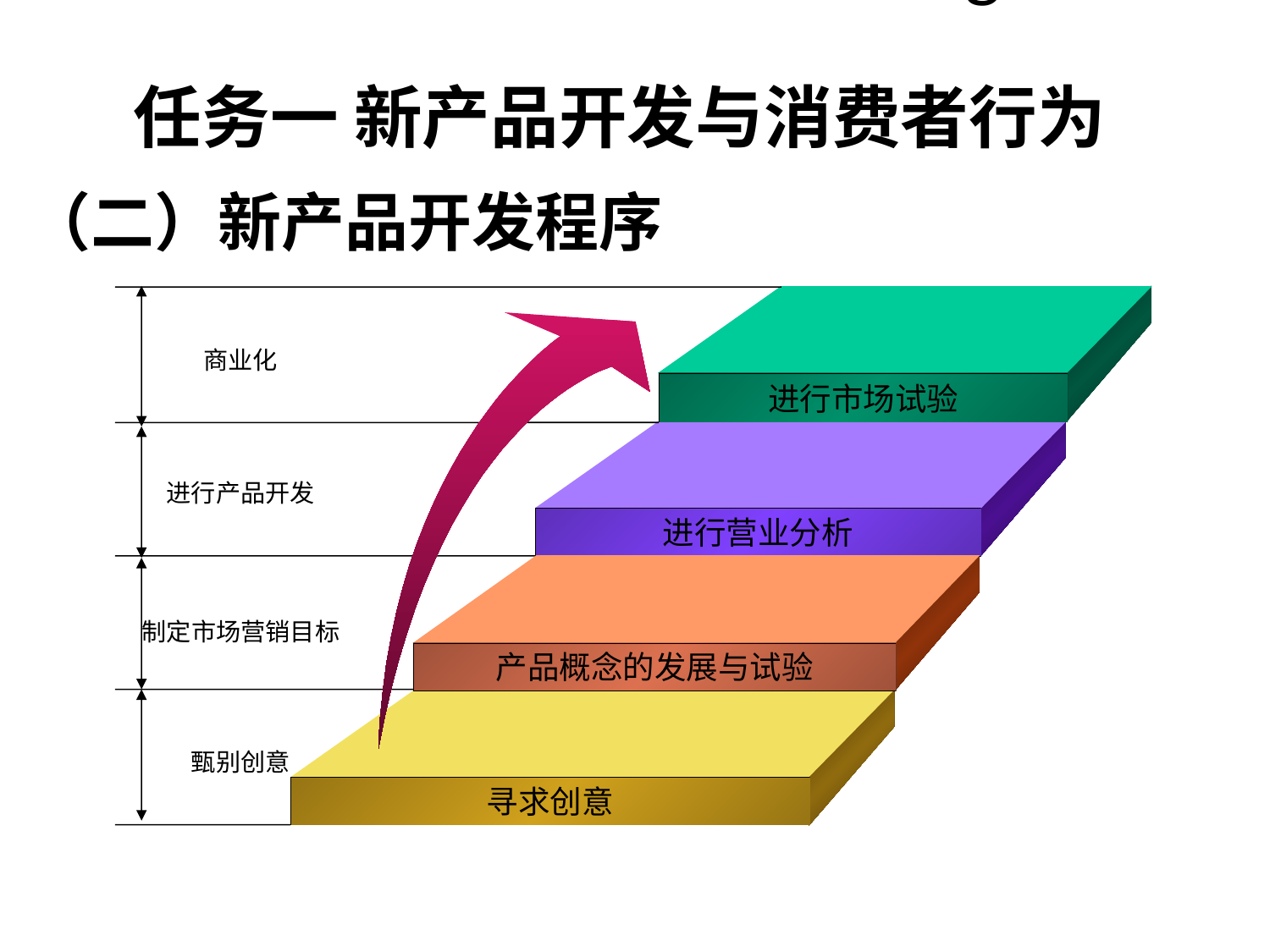

Diagram
任务一 新产品开发与消费者行为
（二）新产品开发程序

商业化
进行市场试验

进行产品开发
进行营业分析

制定市场营销目标
产品概念的发展与试验

甄别创意
寻求创意